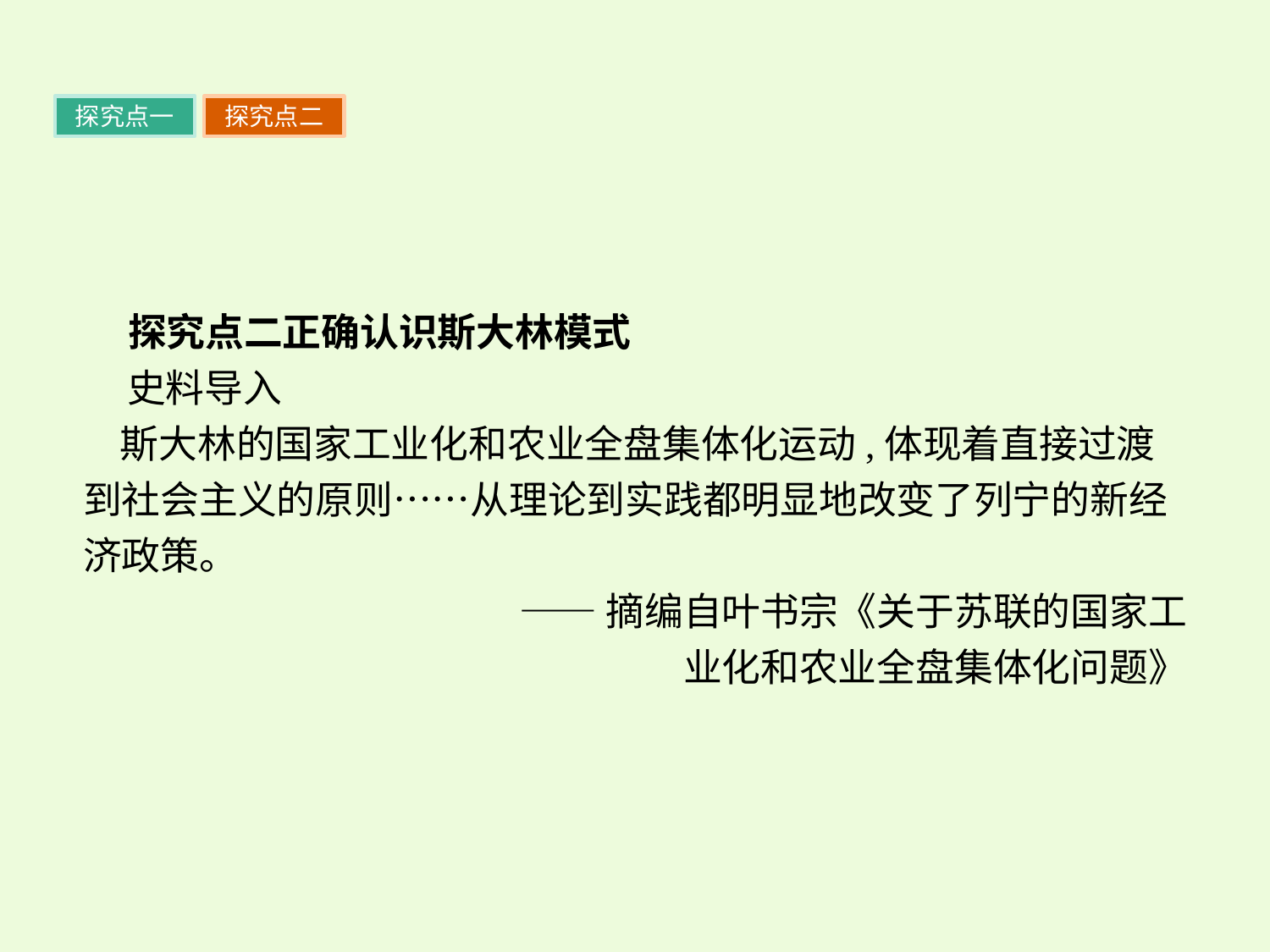

探究点一
探究点二
    探究点二正确认识斯大林模式
    史料导入
斯大林的国家工业化和农业全盘集体化运动,体现着直接过渡到社会主义的原则……从理论到实践都明显地改变了列宁的新经济政策。
——摘编自叶书宗《关于苏联的国家工
业化和农业全盘集体化问题》